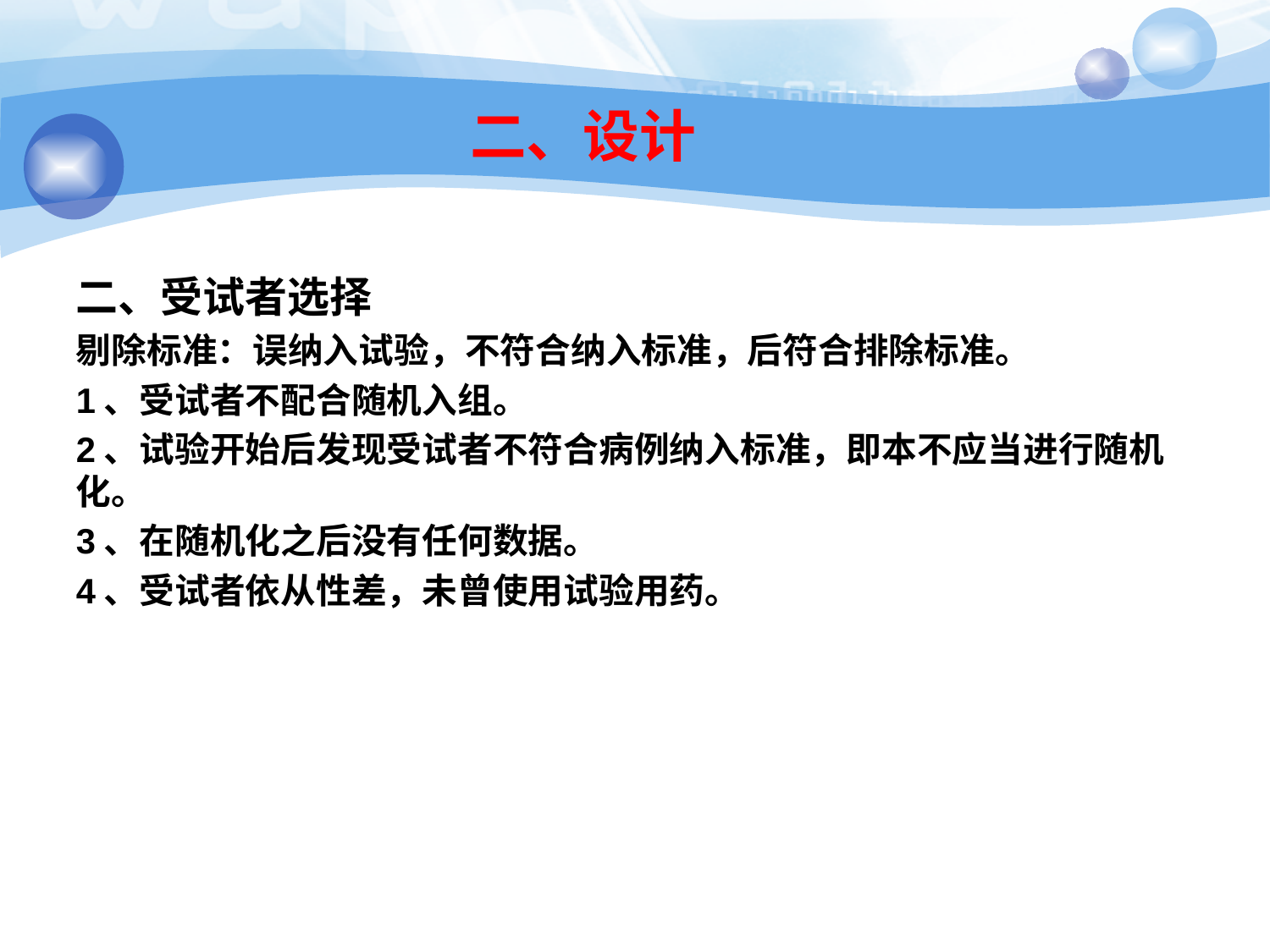

# 二、设计
二、受试者选择
剔除标准：误纳入试验，不符合纳入标准，后符合排除标准。
1、受试者不配合随机入组。
2、试验开始后发现受试者不符合病例纳入标准，即本不应当进行随机化。
3、在随机化之后没有任何数据。
4、受试者依从性差，未曾使用试验用药。